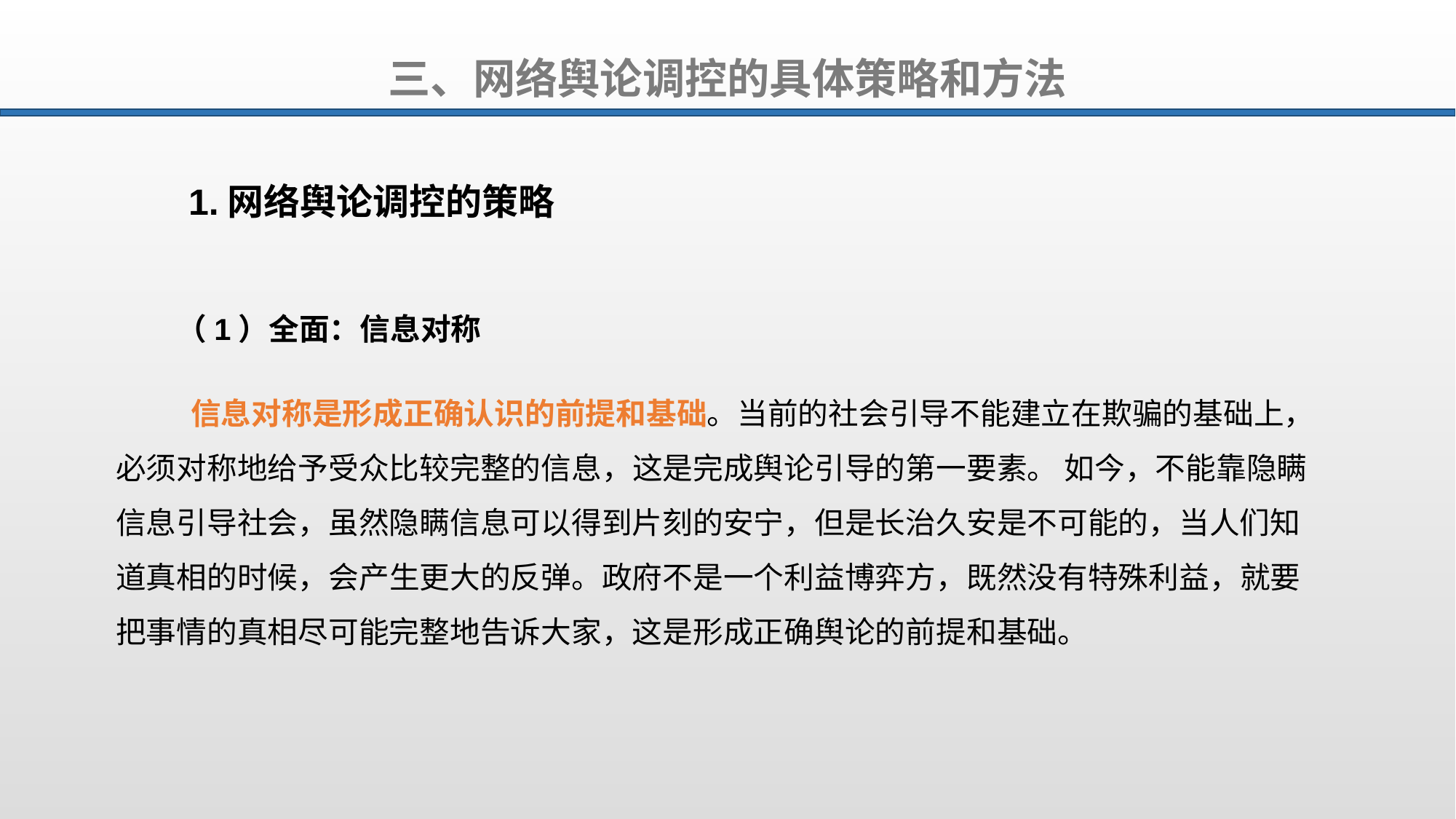

三、网络舆论调控的具体策略和方法

1.网络舆论调控的策略
（1）全面：信息对称
 信息对称是形成正确认识的前提和基础。当前的社会引导不能建立在欺骗的基础上，必须对称地给予受众比较完整的信息，这是完成舆论引导的第一要素。 如今，不能靠隐瞒信息引导社会，虽然隐瞒信息可以得到片刻的安宁，但是长治久安是不可能的，当人们知道真相的时候，会产生更大的反弹。政府不是一个利益博弈方，既然没有特殊利益，就要把事情的真相尽可能完整地告诉大家，这是形成正确舆论的前提和基础。